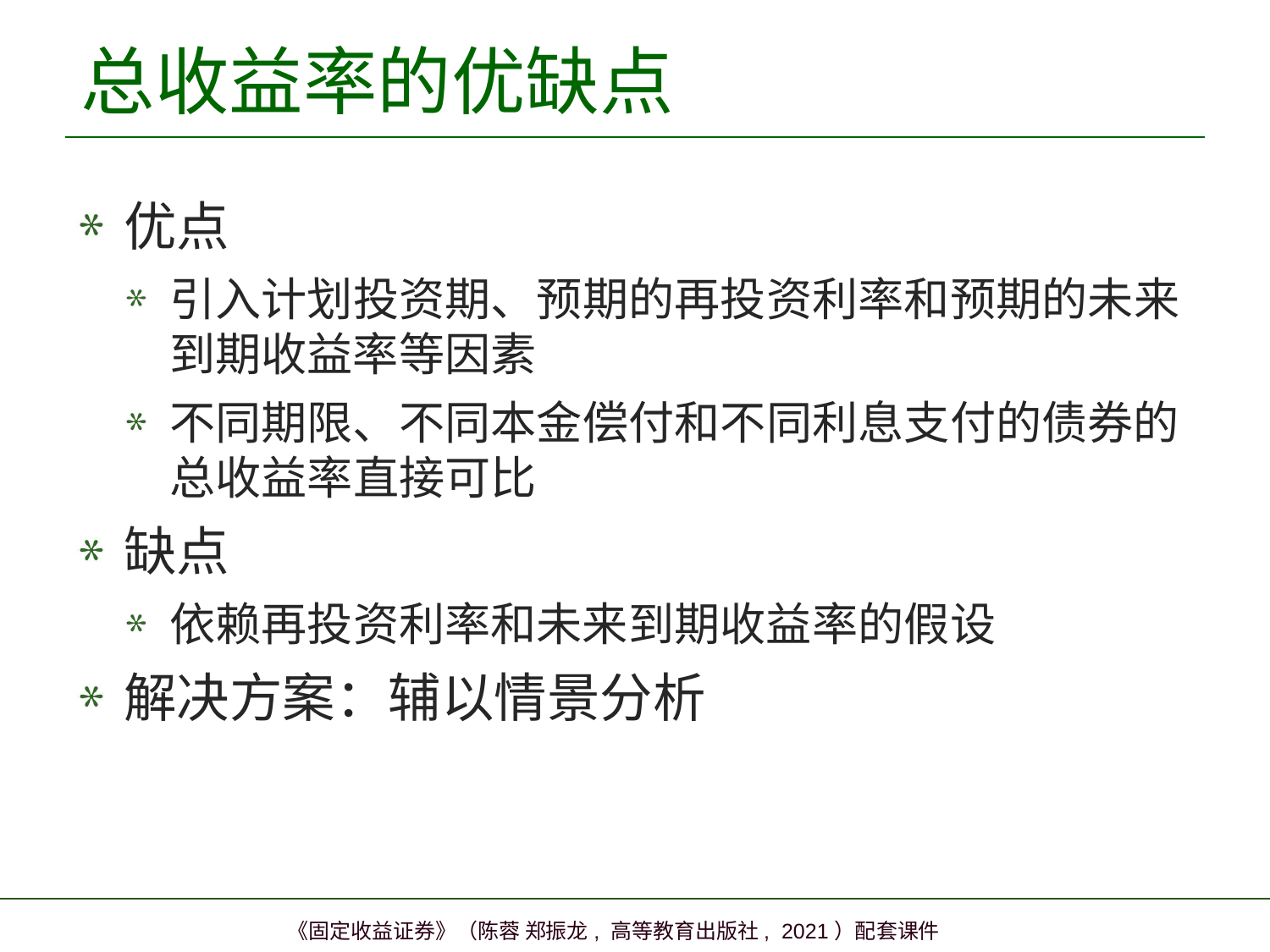

# 总收益率的优缺点

优点
引入计划投资期、预期的再投资利率和预期的未来到期收益率等因素
不同期限、不同本金偿付和不同利息支付的债券的总收益率直接可比
缺点
依赖再投资利率和未来到期收益率的假设
解决方案：辅以情景分析